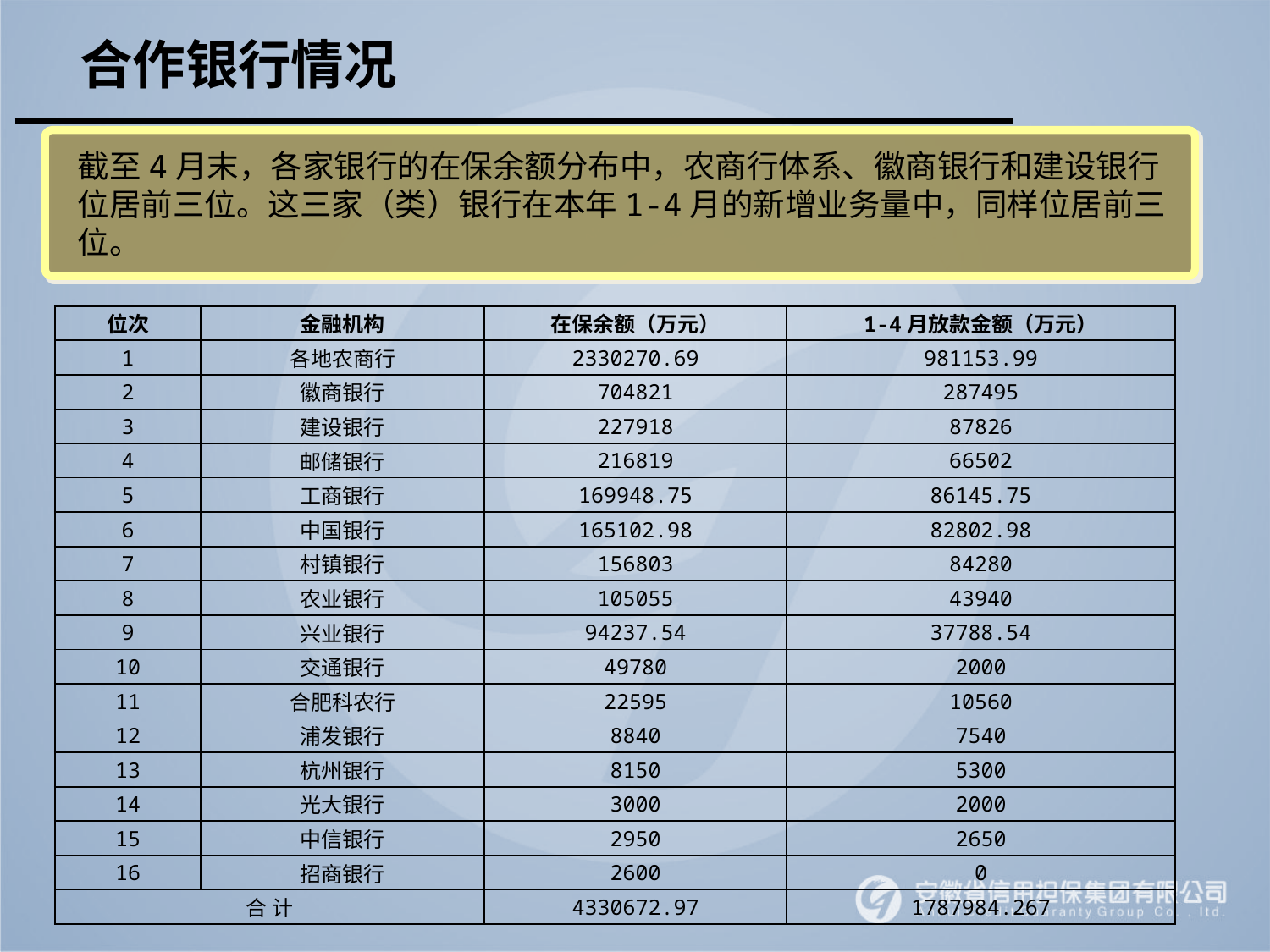

合作银行情况

截至4月末，各家银行的在保余额分布中，农商行体系、徽商银行和建设银行位居前三位。这三家（类）银行在本年1-4月的新增业务量中，同样位居前三位。
| 位次 | 金融机构 | 在保余额（万元） | 1-4月放款金额（万元） |
| --- | --- | --- | --- |
| 1 | 各地农商行 | 2330270.69 | 981153.99 |
| 2 | 徽商银行 | 704821 | 287495 |
| 3 | 建设银行 | 227918 | 87826 |
| 4 | 邮储银行 | 216819 | 66502 |
| 5 | 工商银行 | 169948.75 | 86145.75 |
| 6 | 中国银行 | 165102.98 | 82802.98 |
| 7 | 村镇银行 | 156803 | 84280 |
| 8 | 农业银行 | 105055 | 43940 |
| 9 | 兴业银行 | 94237.54 | 37788.54 |
| 10 | 交通银行 | 49780 | 2000 |
| 11 | 合肥科农行 | 22595 | 10560 |
| 12 | 浦发银行 | 8840 | 7540 |
| 13 | 杭州银行 | 8150 | 5300 |
| 14 | 光大银行 | 3000 | 2000 |
| 15 | 中信银行 | 2950 | 2650 |
| 16 | 招商银行 | 2600 | 0 |
| 合 计 |  | 4330672.97 | 1787984.267 |